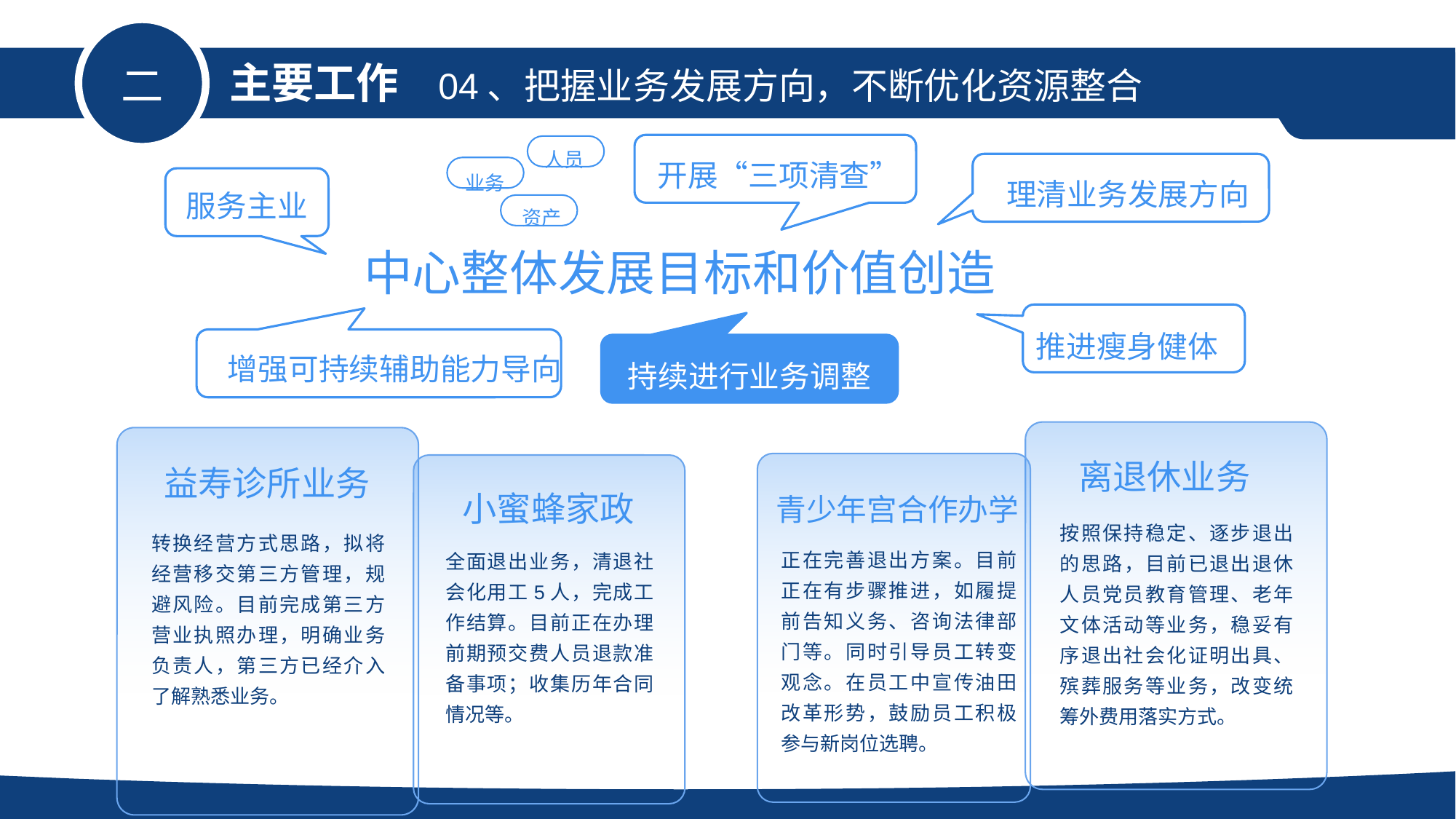

主要工作
04、把握业务发展方向，不断优化资源整合
二
人员

开展“三项清查”
业务

理清业务发展方向

服务主业
资产

中心整体发展目标和价值创造

推进瘦身健体

增强可持续辅助能力导向

持续进行业务调整

离退休业务
按照保持稳定、逐步退出的思路，目前已退出退休人员党员教育管理、老年文体活动等业务，稳妥有序退出社会化证明出具、殡葬服务等业务，改变统筹外费用落实方式。

益寿诊所业务
转换经营方式思路，拟将经营移交第三方管理，规避风险。目前完成第三方营业执照办理，明确业务负责人，第三方已经介入了解熟悉业务。

青少年宫合作办学
正在完善退出方案。目前正在有步骤推进，如履提前告知义务、咨询法律部门等。同时引导员工转变观念。在员工中宣传油田改革形势，鼓励员工积极参与新岗位选聘。

小蜜蜂家政
全面退出业务，清退社会化用工5人，完成工作结算。目前正在办理前期预交费人员退款准备事项；收集历年合同情况等。